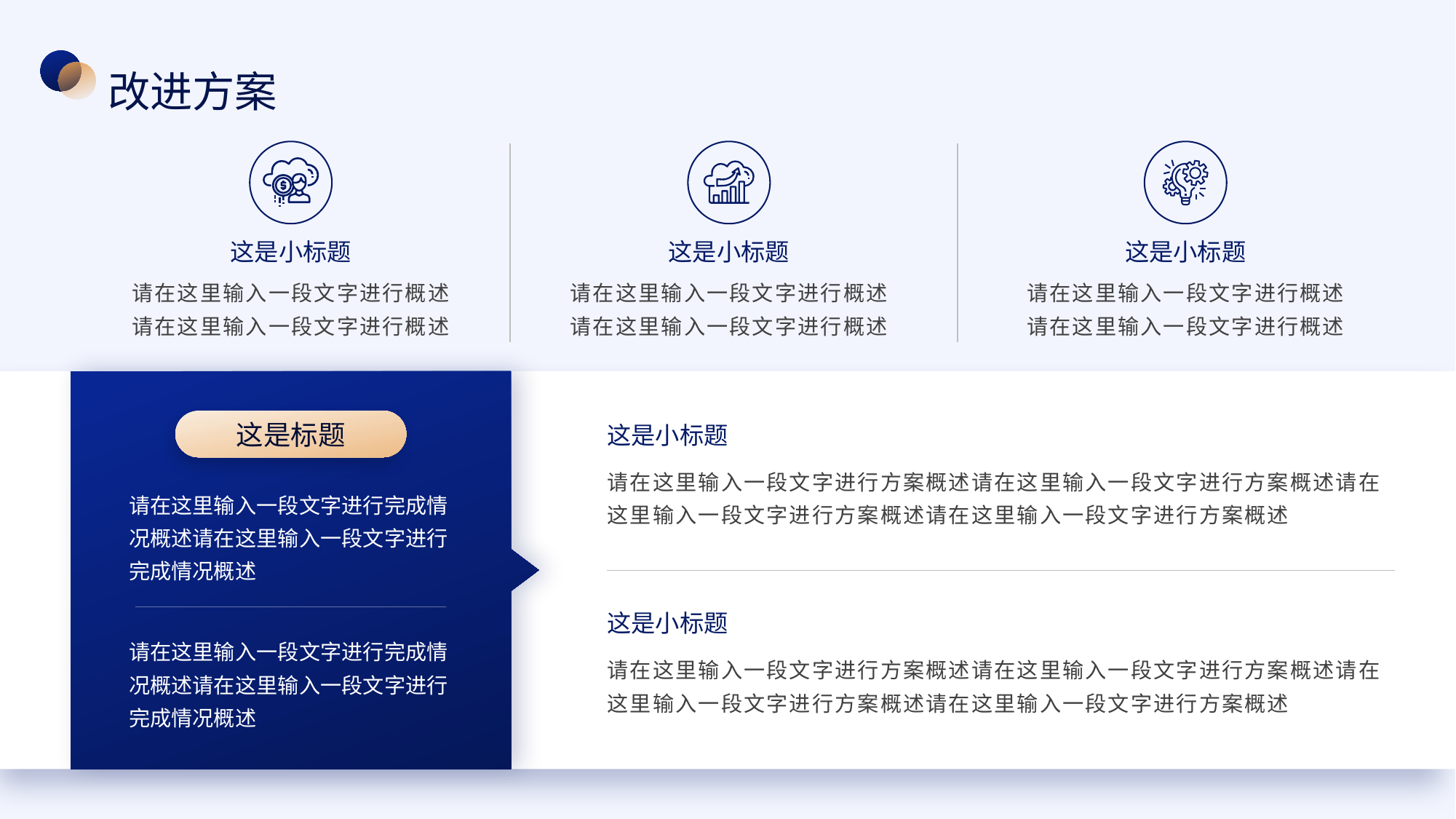

改进方案

这是小标题
这是小标题
这是小标题
请在这里输入一段文字进行概述
请在这里输入一段文字进行概述
请在这里输入一段文字进行概述
请在这里输入一段文字进行概述
请在这里输入一段文字进行概述
请在这里输入一段文字进行概述

这是标题
这是小标题
请在这里输入一段文字进行方案概述请在这里输入一段文字进行方案概述请在这里输入一段文字进行方案概述请在这里输入一段文字进行方案概述
请在这里输入一段文字进行完成情况概述请在这里输入一段文字进行完成情况概述
这是小标题
请在这里输入一段文字进行完成情况概述请在这里输入一段文字进行完成情况概述
请在这里输入一段文字进行方案概述请在这里输入一段文字进行方案概述请在这里输入一段文字进行方案概述请在这里输入一段文字进行方案概述